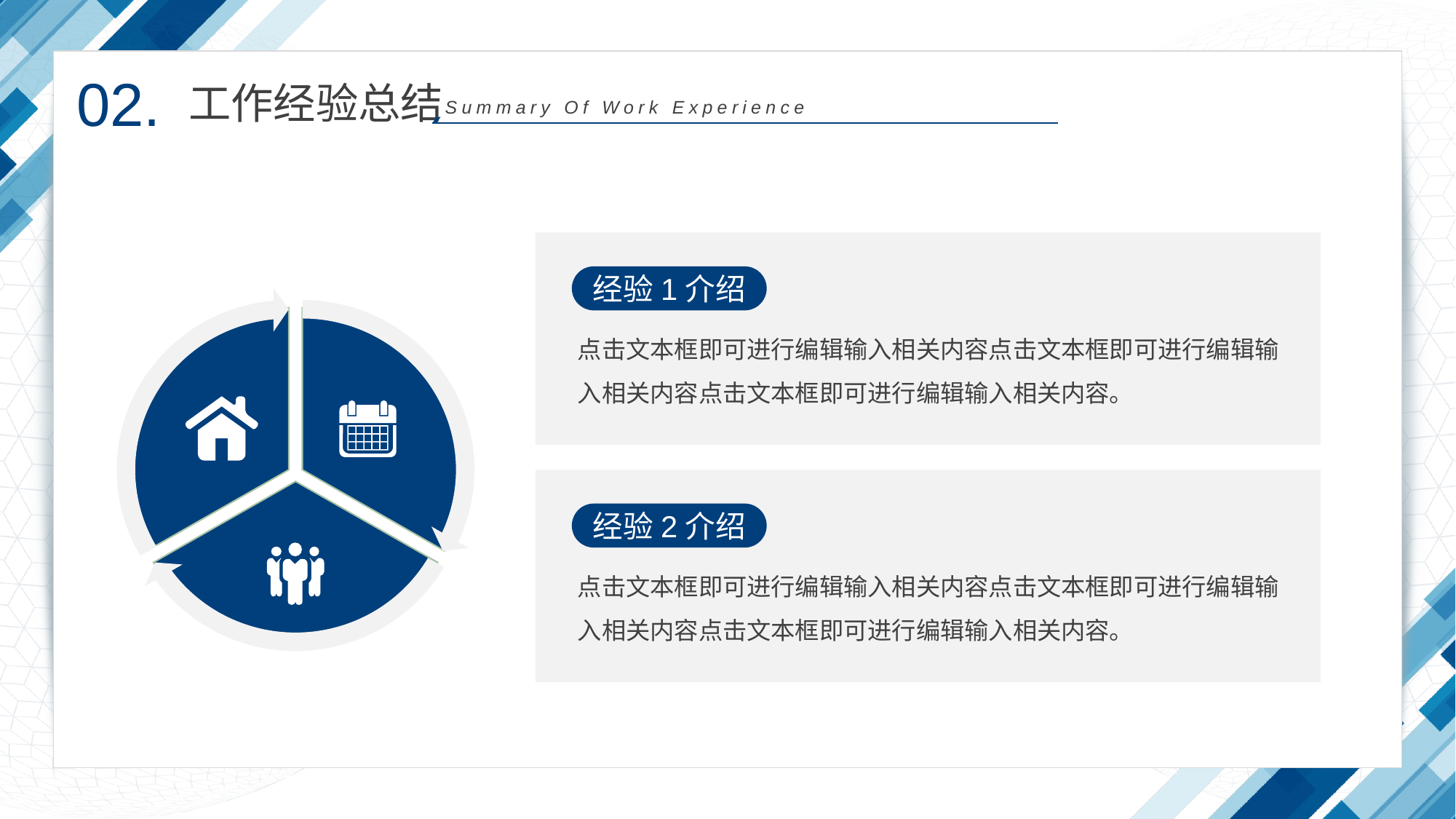

02.
工作经验总结
Summary Of Work Experience

经验1介绍
点击文本框即可进行编辑输入相关内容点击文本框即可进行编辑输入相关内容点击文本框即可进行编辑输入相关内容。

经验2介绍
点击文本框即可进行编辑输入相关内容点击文本框即可进行编辑输入相关内容点击文本框即可进行编辑输入相关内容。